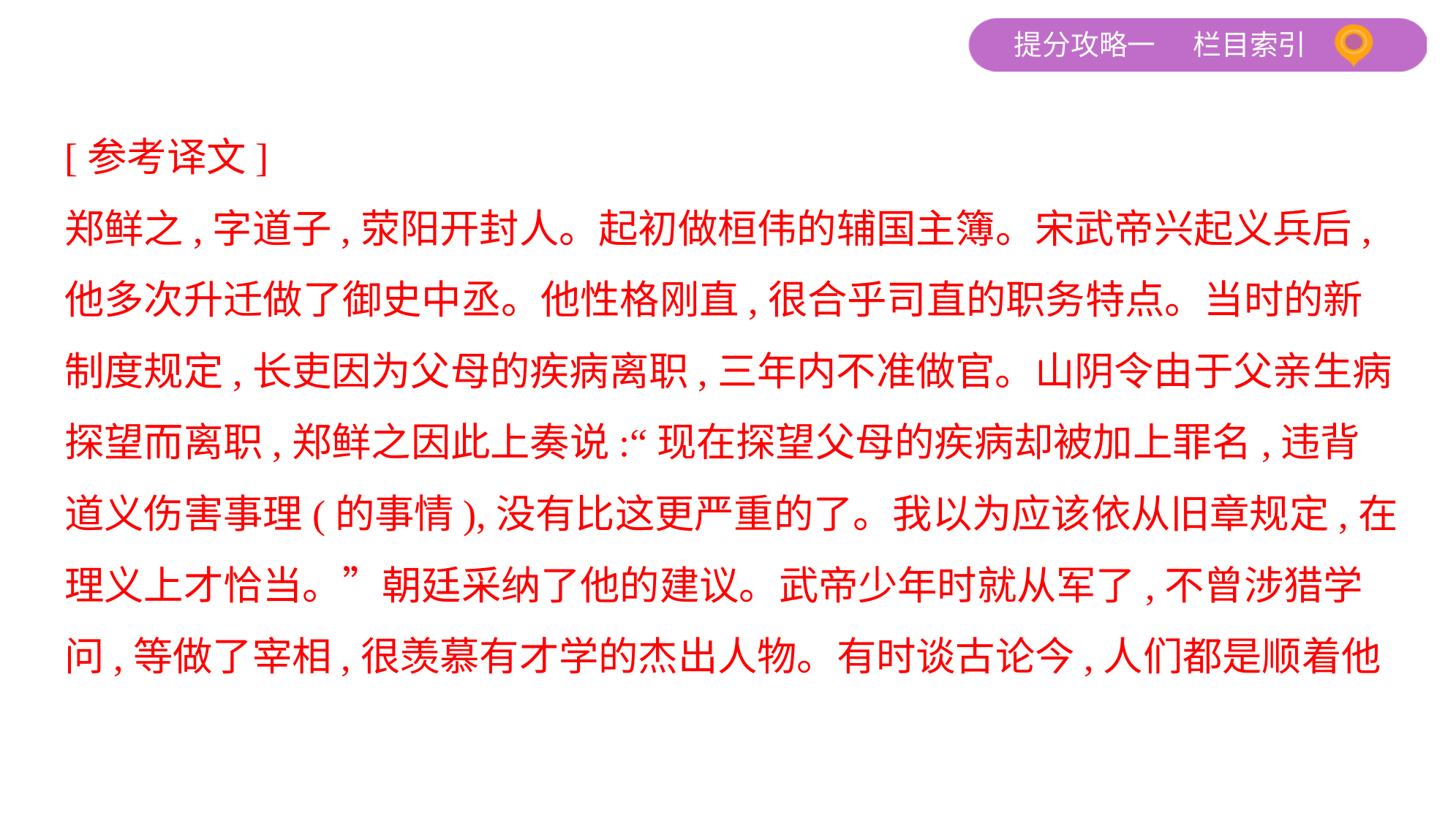

[参考译文]
郑鲜之,字道子,荥阳开封人。起初做桓伟的辅国主簿。宋武帝兴起义兵后,
他多次升迁做了御史中丞。他性格刚直,很合乎司直的职务特点。当时的新
制度规定,长吏因为父母的疾病离职,三年内不准做官。山阴令由于父亲生病
探望而离职,郑鲜之因此上奏说:“现在探望父母的疾病却被加上罪名,违背
道义伤害事理(的事情),没有比这更严重的了。我以为应该依从旧章规定,在
理义上才恰当。”朝廷采纳了他的建议。武帝少年时就从军了,不曾涉猎学
问,等做了宰相,很羡慕有才学的杰出人物。有时谈古论今,人们都是顺着他